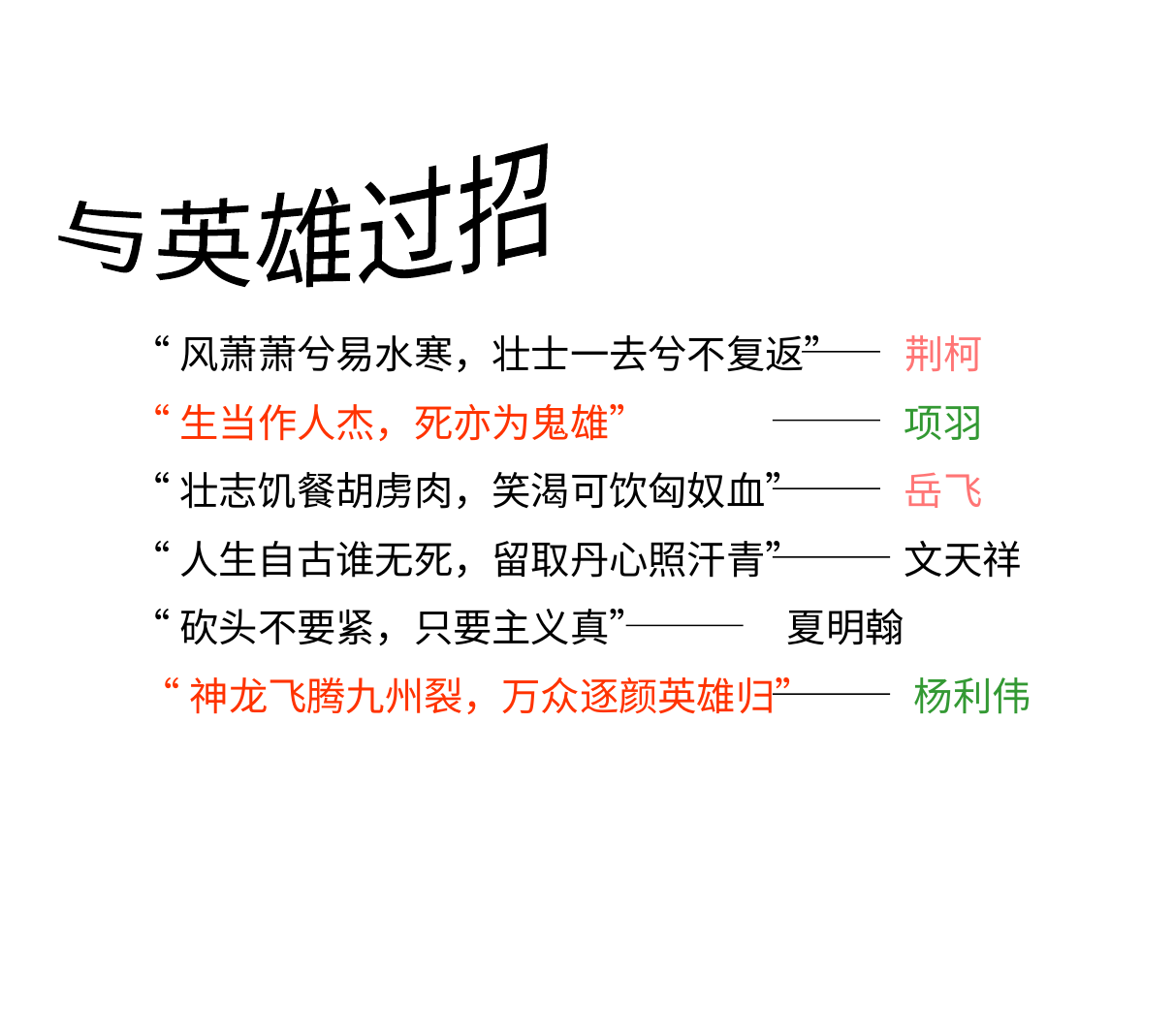

与英雄过招
“风萧萧兮易水寒，壮士一去兮不复返”
荆柯

“生当作人杰，死亦为鬼雄”  （李清照）
项羽

“壮志饥餐胡虏肉，笑渴可饮匈奴血”
岳飞

“人生自古谁无死，留取丹心照汗青”
文天祥

“砍头不要紧，只要主义真”
夏明翰

“神龙飞腾九州裂，万众逐颜英雄归”
杨利伟